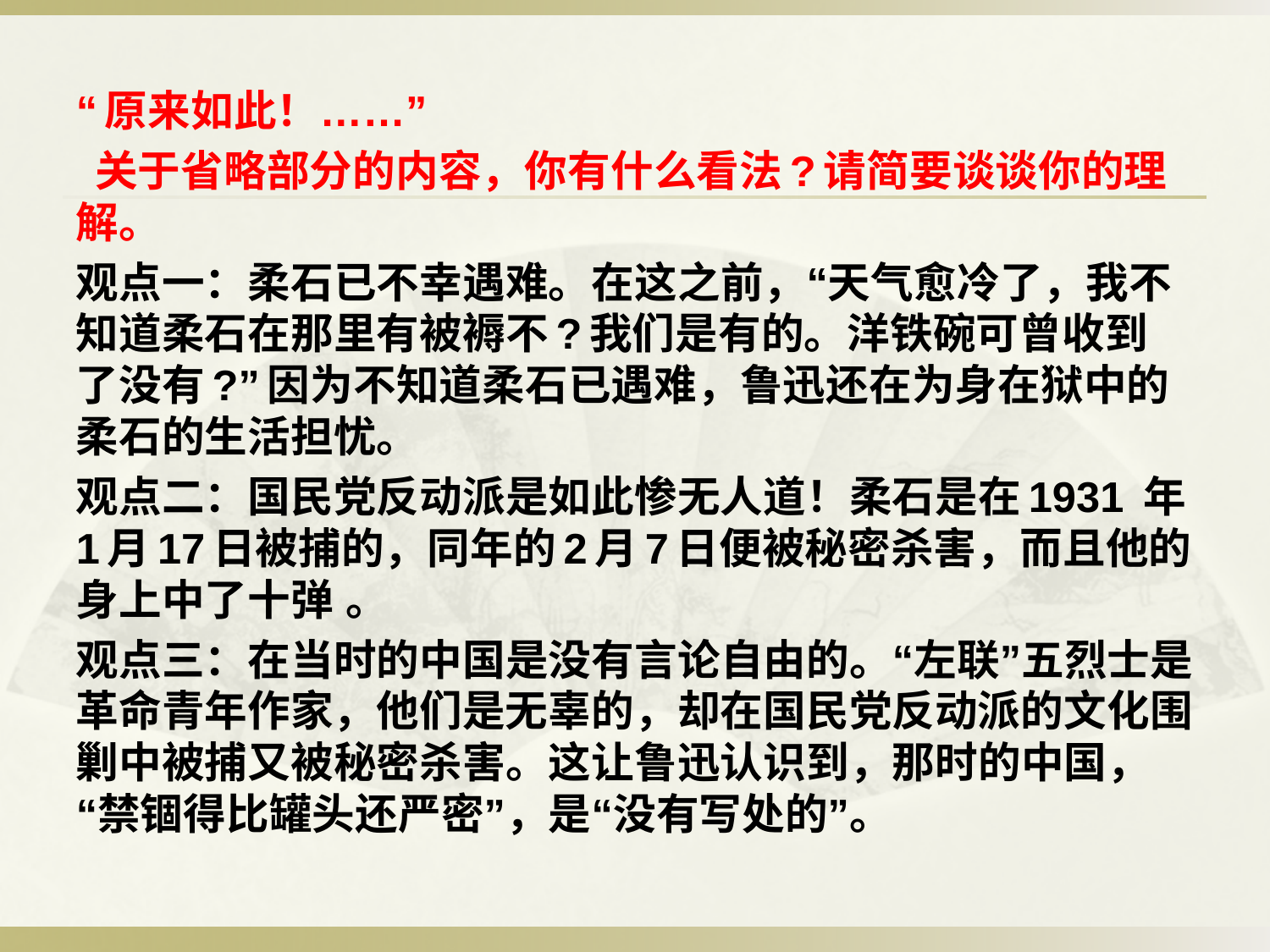

“原来如此！……”
 关于省略部分的内容，你有什么看法?请简要谈谈你的理解。
观点一：柔石已不幸遇难。在这之前，“天气愈冷了，我不知道柔石在那里有被褥不?我们是有的。洋铁碗可曾收到 了没有?”因为不知道柔石已遇难，鲁迅还在为身在狱中的柔石的生活担忧。
观点二：国民党反动派是如此惨无人道！柔石是在1931 年1月17日被捕的，同年的2月7日便被秘密杀害，而且他的身上中了十弹 。
观点三：在当时的中国是没有言论自由的。“左联”五烈士是革命青年作家，他们是无辜的，却在国民党反动派的文化围剿中被捕又被秘密杀害。这让鲁迅认识到，那时的中国，“禁锢得比罐头还严密”，是“没有写处的”。